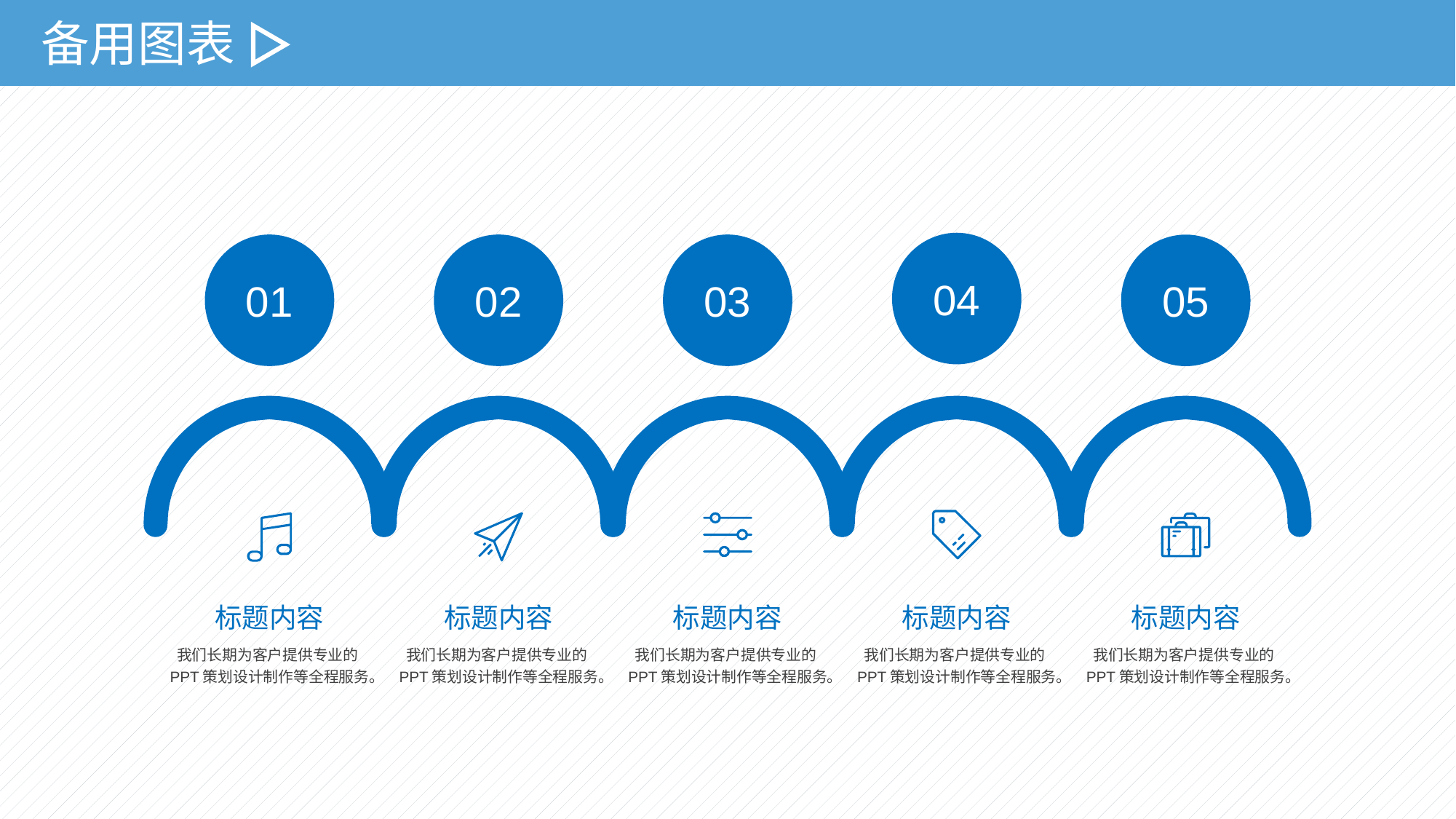

备用图表

04
02
01
03
05

标题内容
我们长期为客户提供专业的PPT策划设计制作等全程服务。
标题内容
我们长期为客户提供专业的PPT策划设计制作等全程服务。
标题内容
我们长期为客户提供专业的PPT策划设计制作等全程服务。
标题内容
我们长期为客户提供专业的PPT策划设计制作等全程服务。
标题内容
我们长期为客户提供专业的PPT策划设计制作等全程服务。